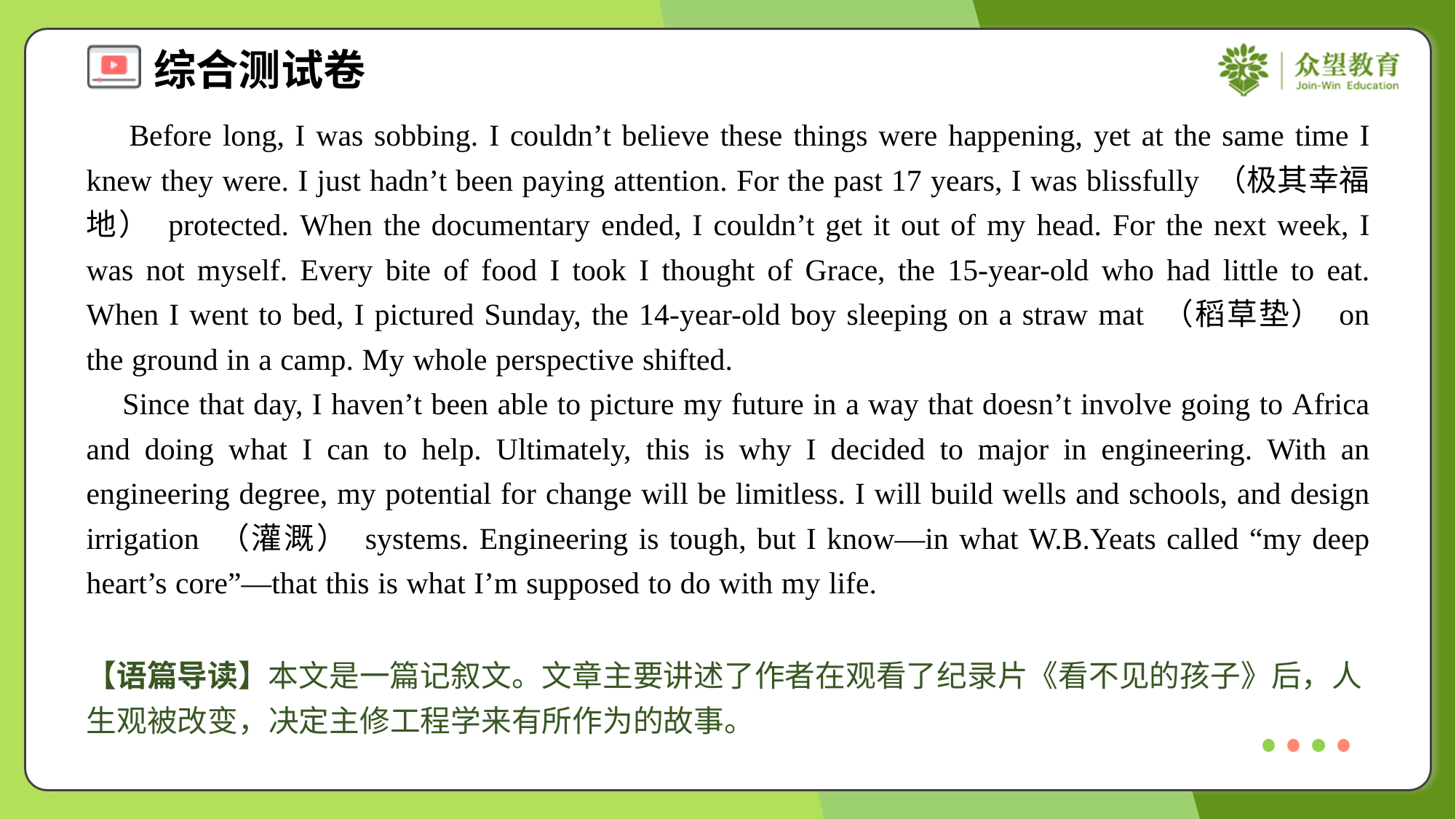

Before long, I was sobbing. I couldn’t believe these things were happening, yet at the same time I knew they were. I just hadn’t been paying attention. For the past 17 years, I was blissfully （极其幸福地） protected. When the documentary ended, I couldn’t get it out of my head. For the next week, I was not myself. Every bite of food I took I thought of Grace, the 15-year-old who had little to eat. When I went to bed, I pictured Sunday, the 14-year-old boy sleeping on a straw mat （稻草垫） on the ground in a camp. My whole perspective shifted.
    Since that day, I haven’t been able to picture my future in a way that doesn’t involve going to Africa and doing what I can to help. Ultimately, this is why I decided to major in engineering. With an engineering degree, my potential for change will be limitless. I will build wells and schools, and design irrigation （灌溉） systems. Engineering is tough, but I know—in what W.B.Yeats called “my deep heart’s core”—that this is what I’m supposed to do with my life.
【语篇导读】本文是一篇记叙文。文章主要讲述了作者在观看了纪录片《看不见的孩子》后，人生观被改变，决定主修工程学来有所作为的故事。